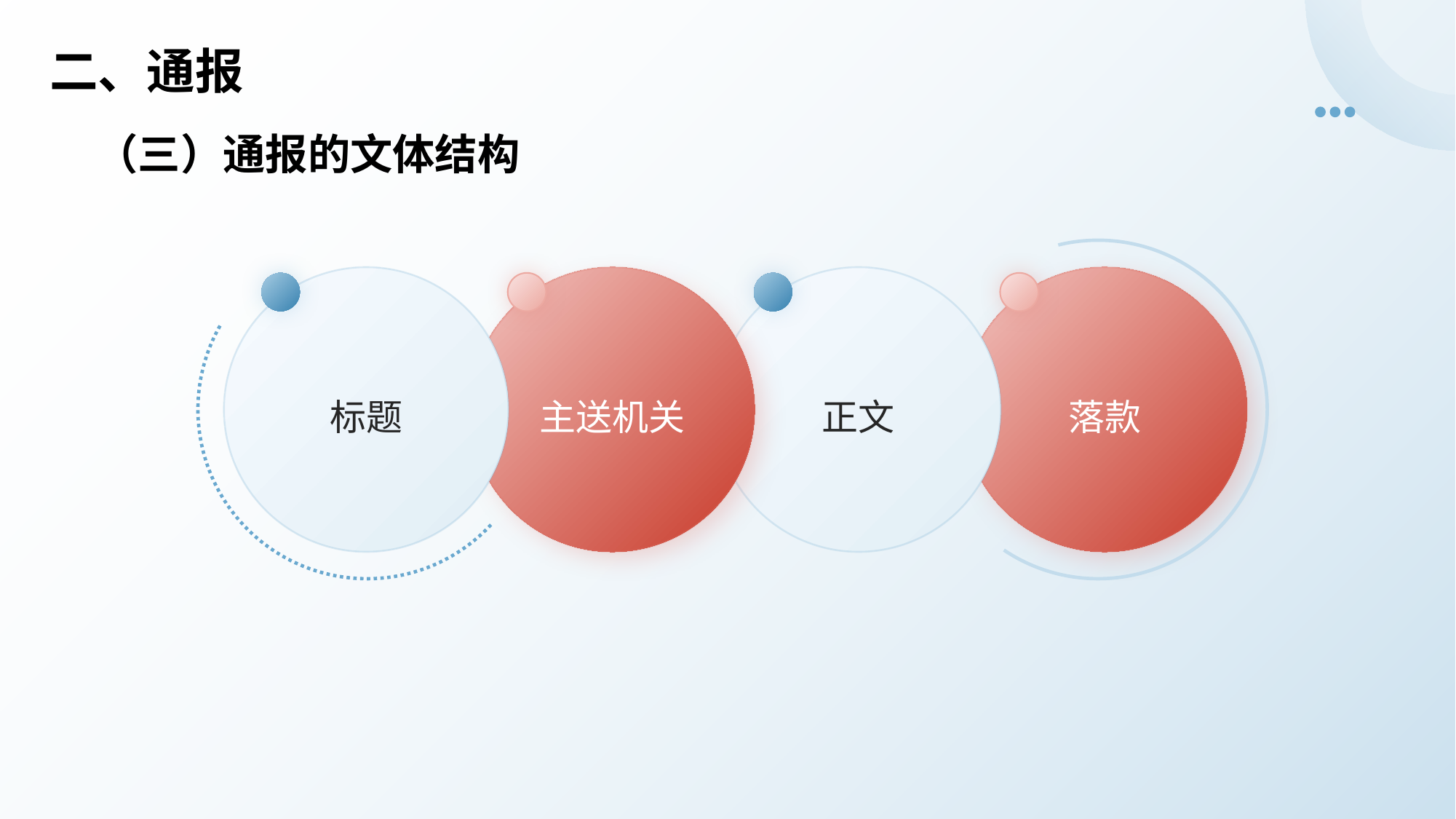

# 二、通报
（三）通报的文体结构

标题
主送机关
正文
落款